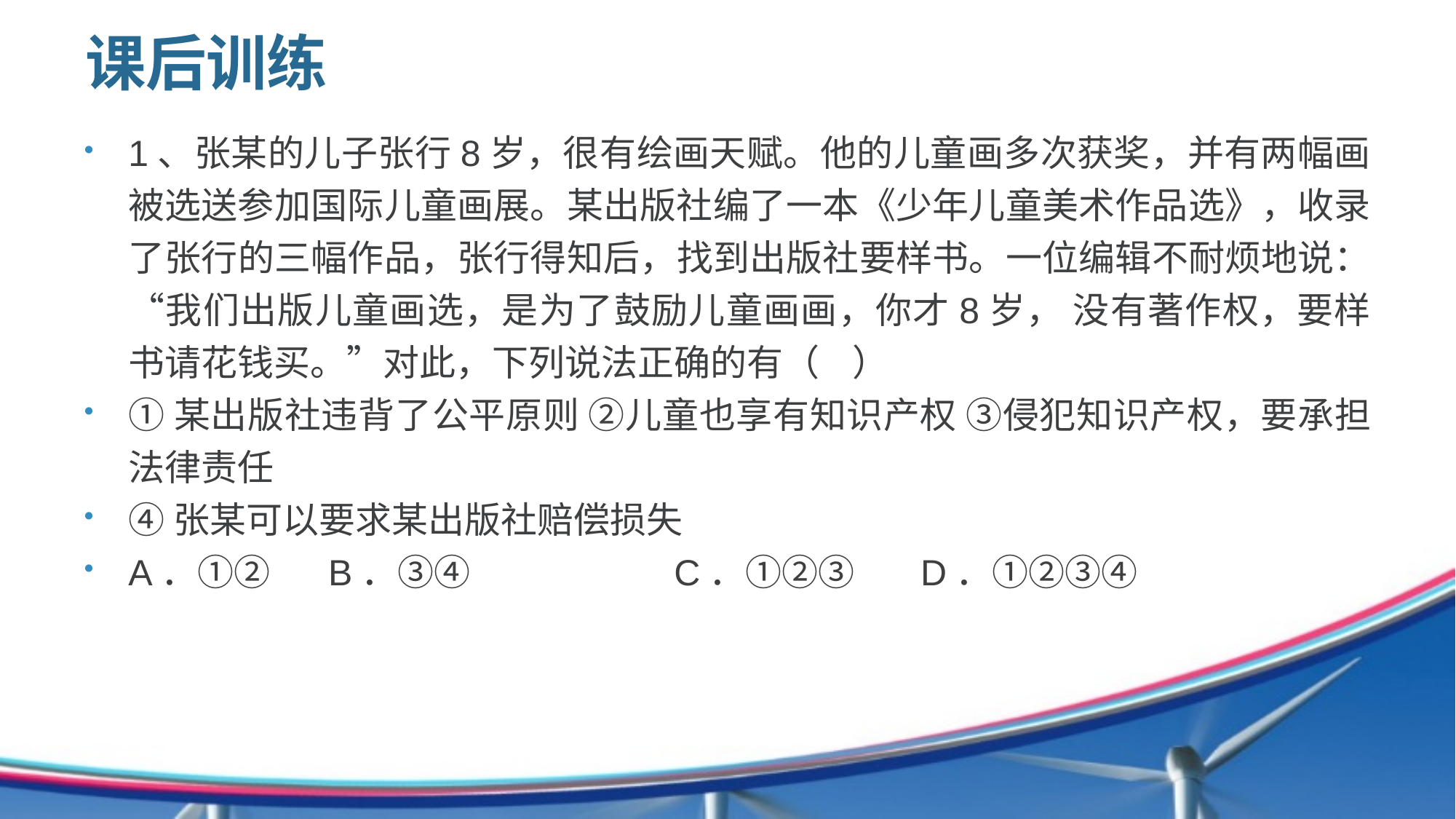

# 课后训练
1、张某的儿子张行8岁，很有绘画天赋。他的儿童画多次获奖，并有两幅画被选送参加国际儿童画展。某出版社编了一本《少年儿童美术作品选》，收录了张行的三幅作品，张行得知后，找到出版社要样书。一位编辑不耐烦地说：“我们出版儿童画选，是为了鼓励儿童画画，你才8岁， 没有著作权，要样书请花钱买。”对此，下列说法正确的有（    ）
①某出版社违背了公平原则 ②儿童也享有知识产权 ③侵犯知识产权，要承担法律责任
④张某可以要求某出版社赔偿损失
A．①②      B．③④	  	C．①②③       D．①②③④